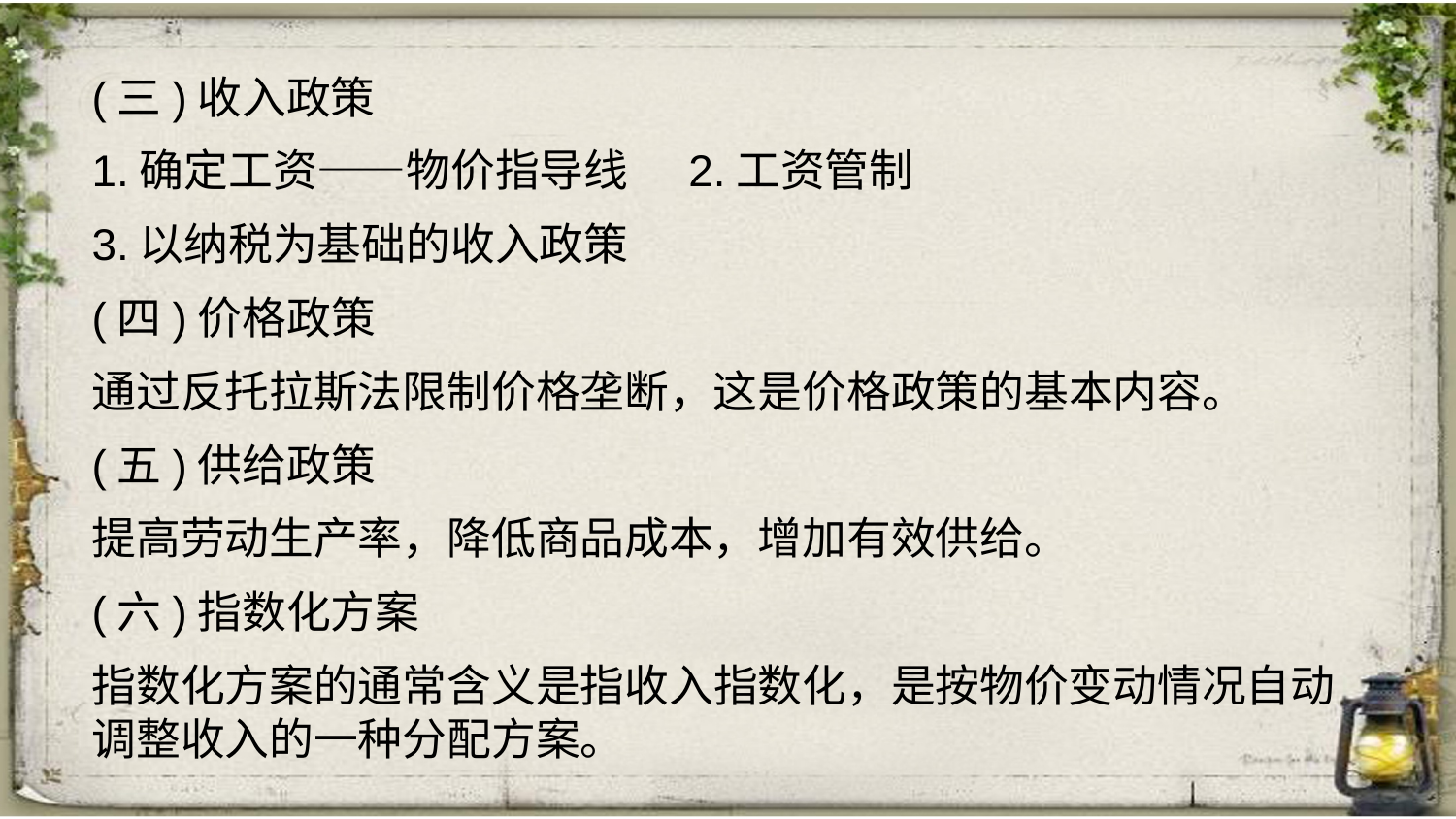

(三)收入政策
1.确定工资——物价指导线     2.工资管制
3.以纳税为基础的收入政策
(四)价格政策
通过反托拉斯法限制价格垄断，这是价格政策的基本内容。
(五)供给政策
提高劳动生产率，降低商品成本，增加有效供给。
(六)指数化方案
指数化方案的通常含义是指收入指数化，是按物价变动情况自动调整收入的一种分配方案。